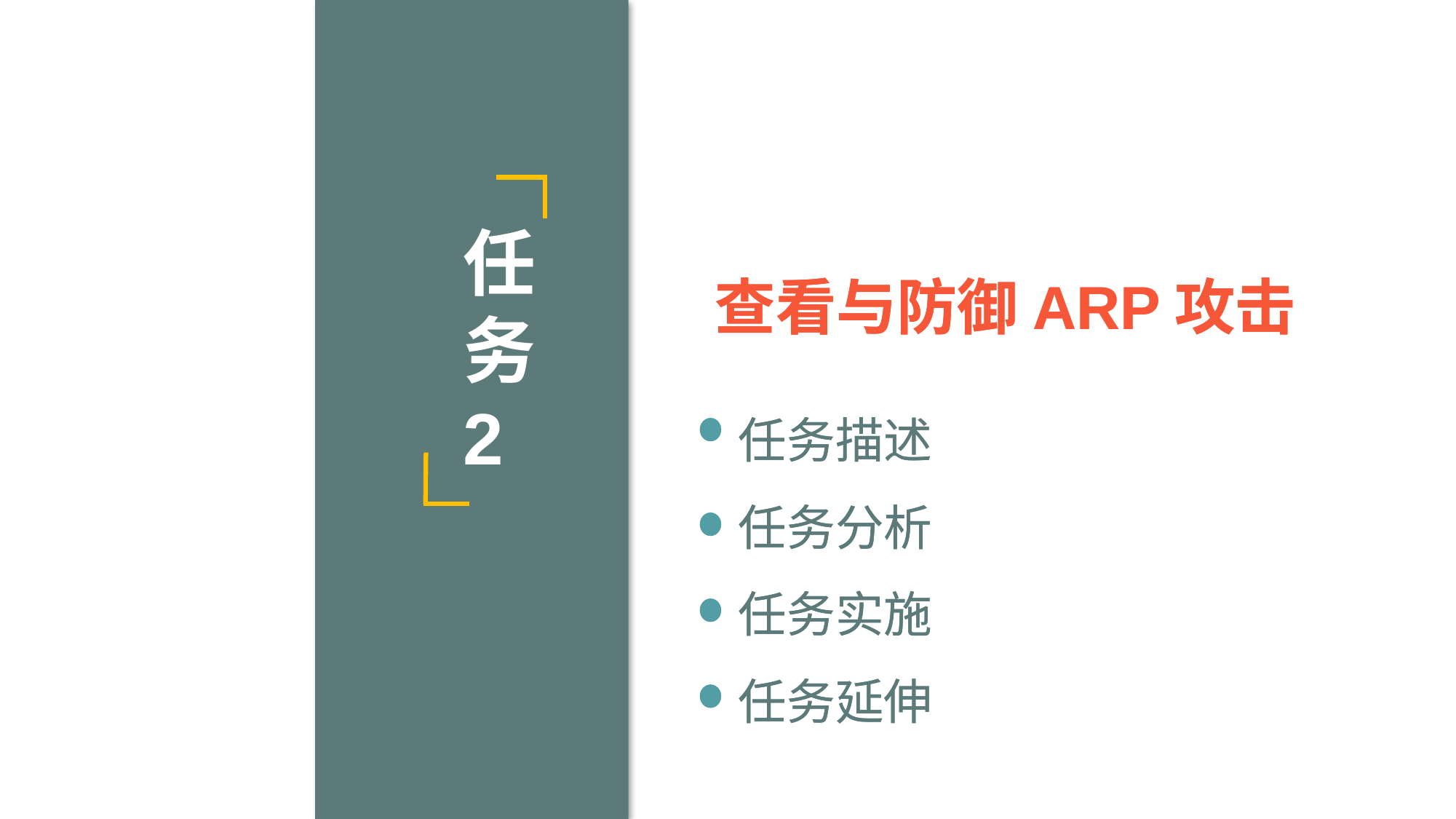

任务2

 查看与防御ARP攻击
 查看与防御ARP攻击
任务描述
任务分析
任务实施
任务延伸

任务描述
任务分析
任务实施
任务延伸